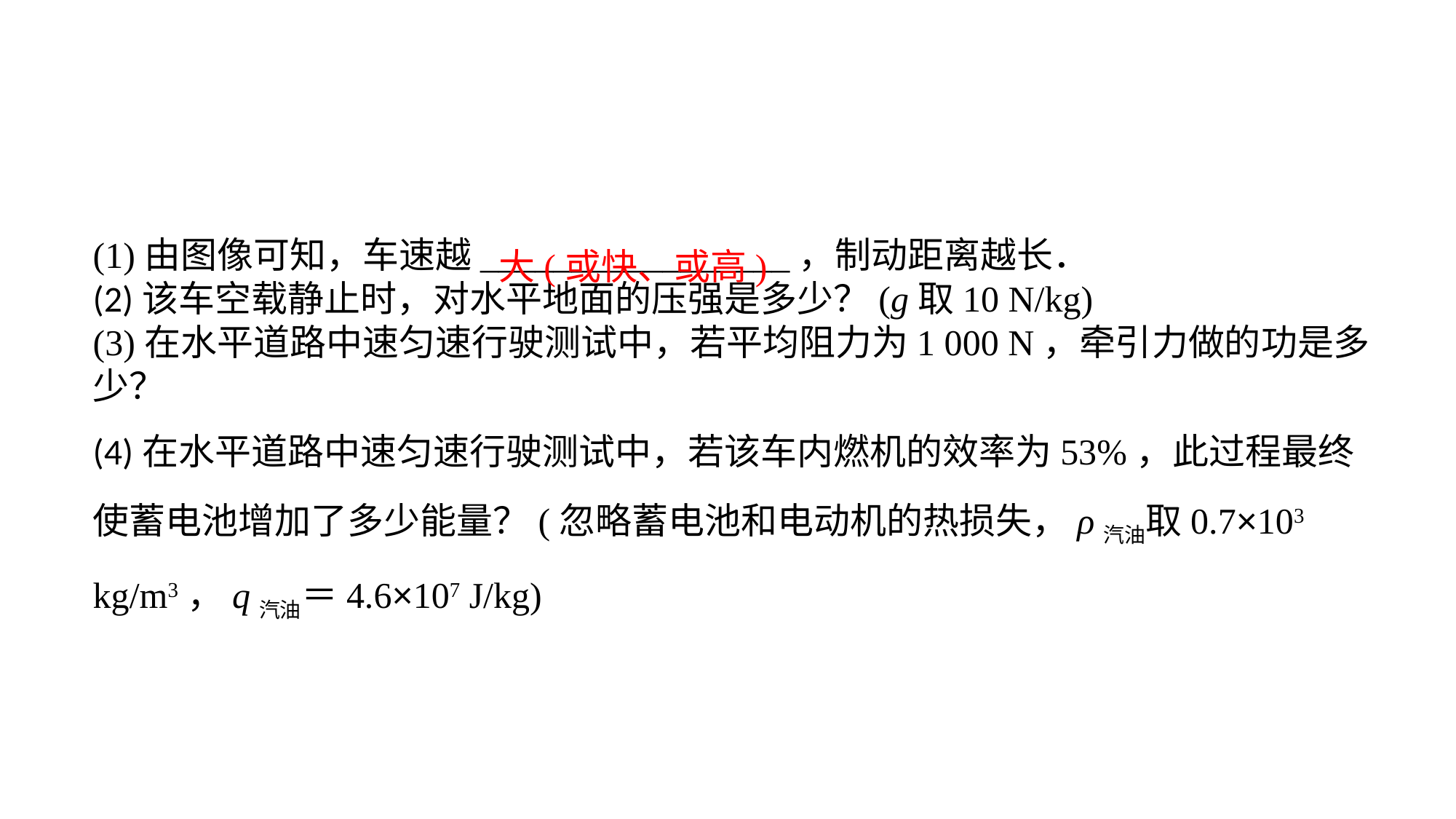

(1)由图像可知，车速越_________________，制动距离越长．(2)该车空载静止时，对水平地面的压强是多少？(g取10 N/kg)(3)在水平道路中速匀速行驶测试中，若平均阻力为1 000 N，牵引力做的功是多少？(4)在水平道路中速匀速行驶测试中，若该车内燃机的效率为53%，此过程最终使蓄电池增加了多少能量？(忽略蓄电池和电动机的热损失，ρ汽油取0.7×103 kg/m3，q汽油＝4.6×107 J/kg)
大(或快、或高)